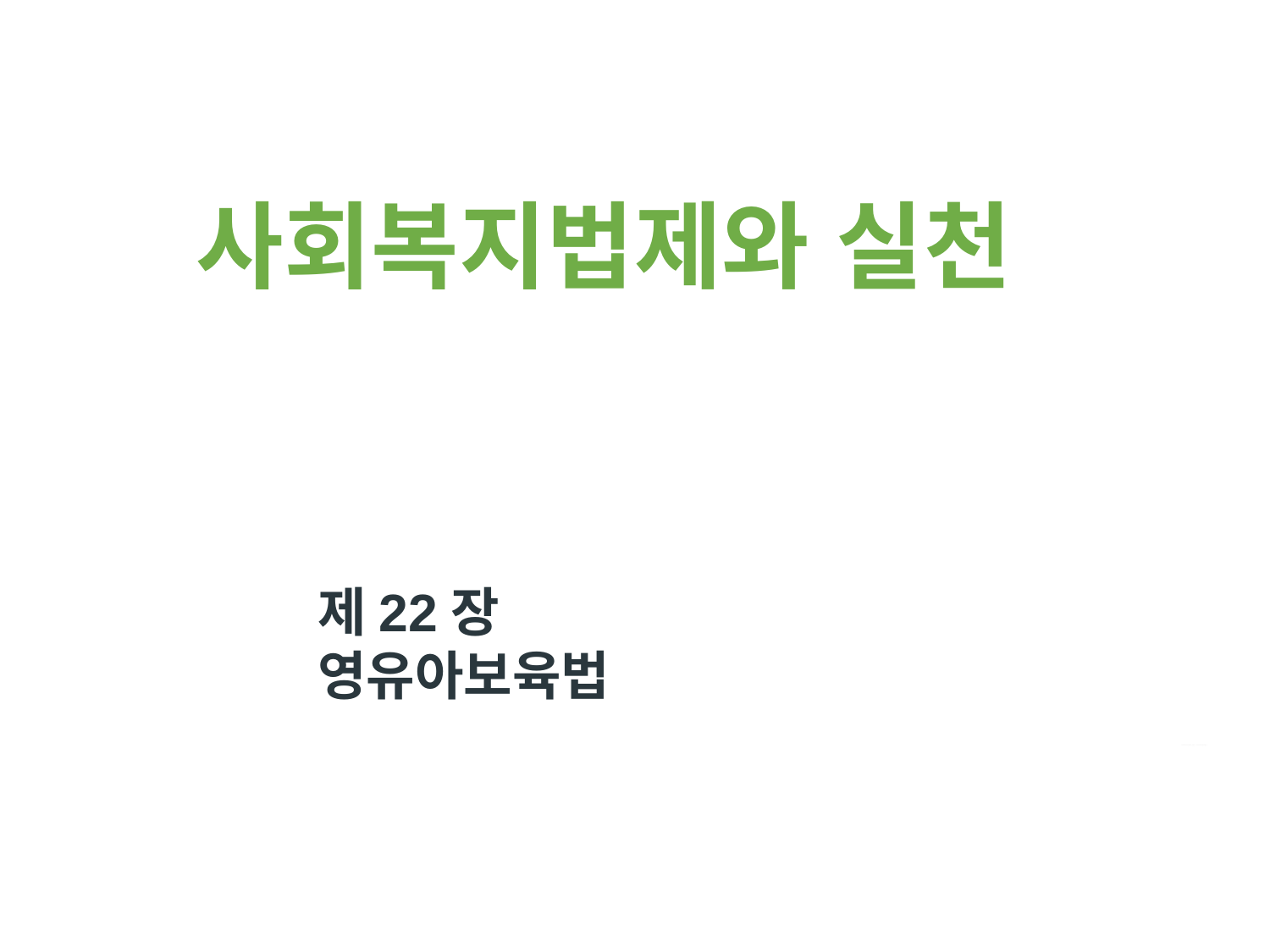

사회복지법제와 실천
제22장
영유아보육법
사회복지법제와 실천(사회복지법제론)